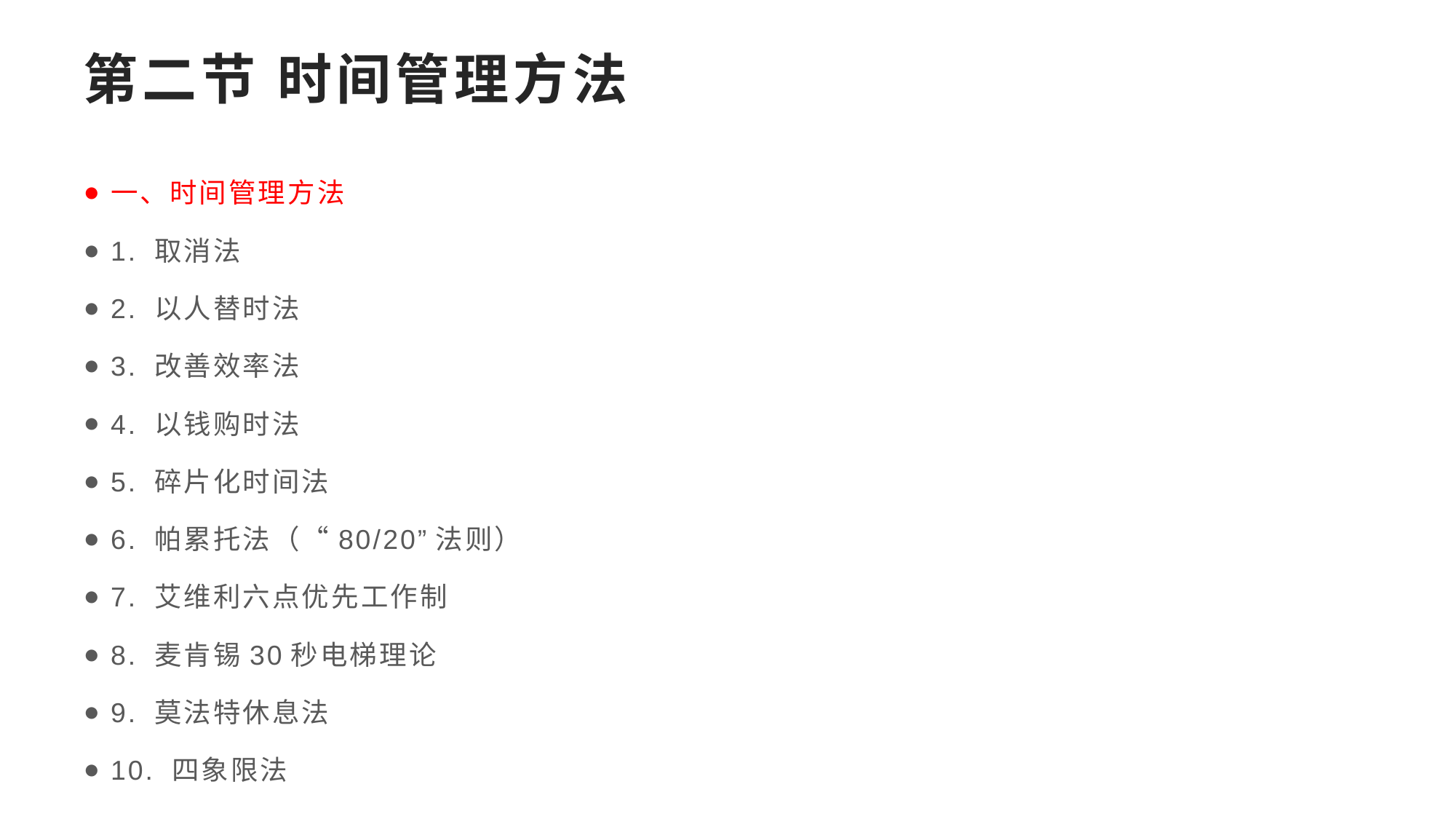

# 第二节 时间管理方法
一、时间管理方法
1. 取消法
2. 以人替时法
3. 改善效率法
4. 以钱购时法
5. 碎片化时间法
6. 帕累托法（“80/20”法则）
7. 艾维利六点优先工作制
8. 麦肯锡30秒电梯理论
9. 莫法特休息法
10. 四象限法